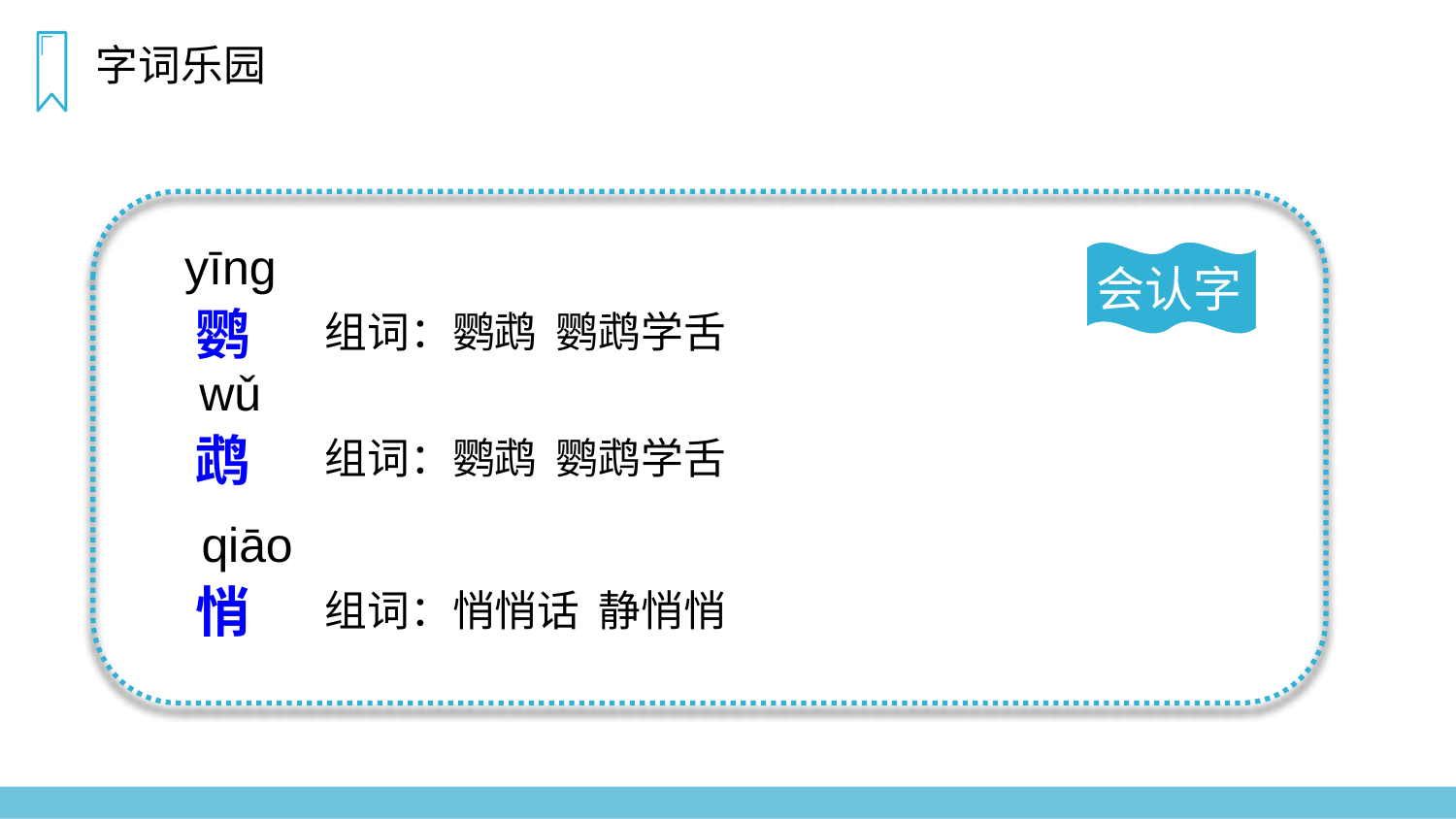

字词乐园

yīnɡ
会认字
鹦
组词：鹦鹉  鹦鹉学舌
wǔ
鹉
组词：鹦鹉  鹦鹉学舌
qiāo
悄
组词：悄悄话  静悄悄